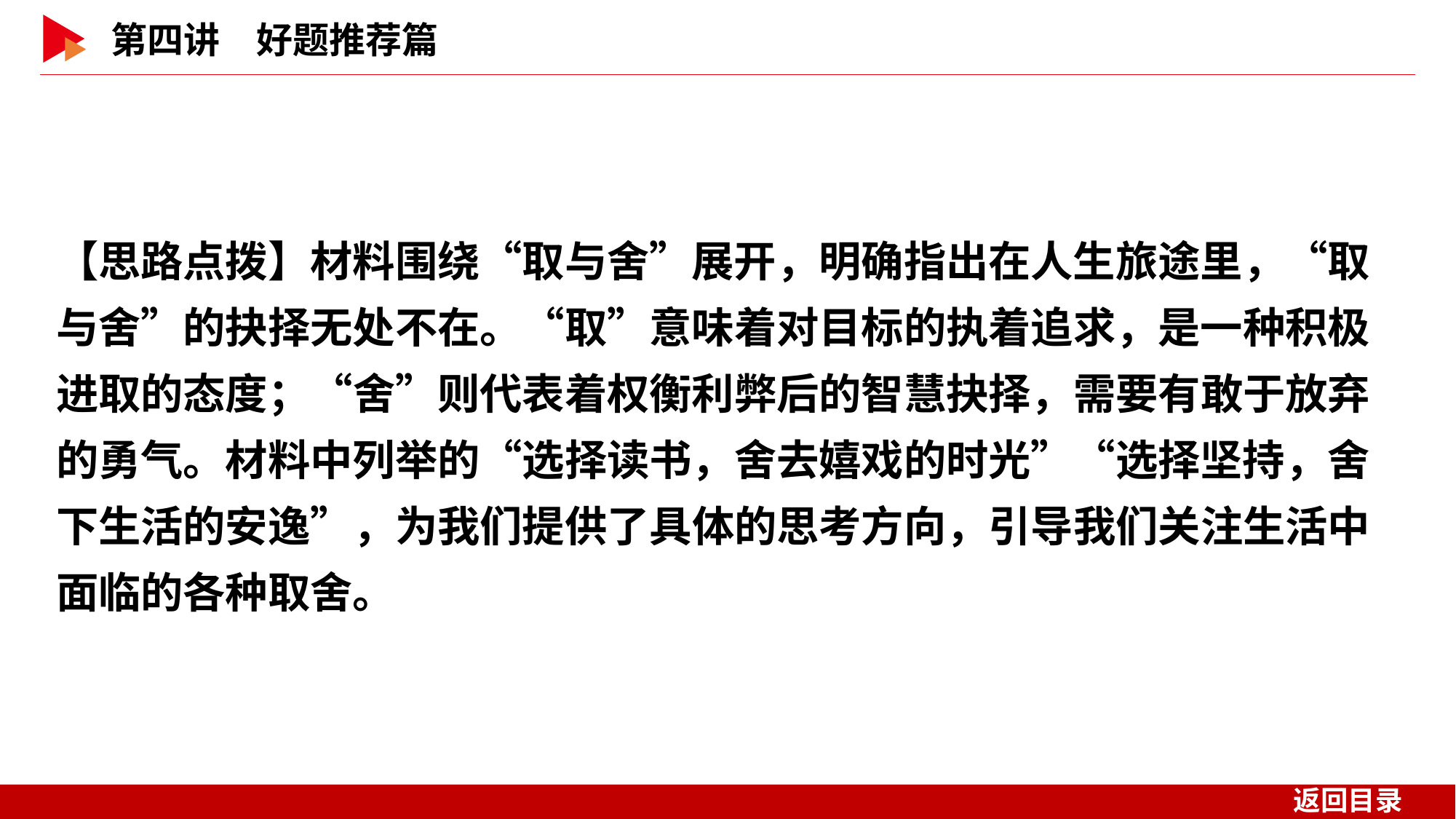

【思路点拨】材料围绕“取与舍”展开，明确指出在人生旅途里，“取与舍”的抉择无处不在。“取”意味着对目标的执着追求，是一种积极进取的态度；“舍”则代表着权衡利弊后的智慧抉择，需要有敢于放弃的勇气。材料中列举的“选择读书，舍去嬉戏的时光”“选择坚持，舍下生活的安逸”，为我们提供了具体的思考方向，引导我们关注生活中面临的各种取舍。